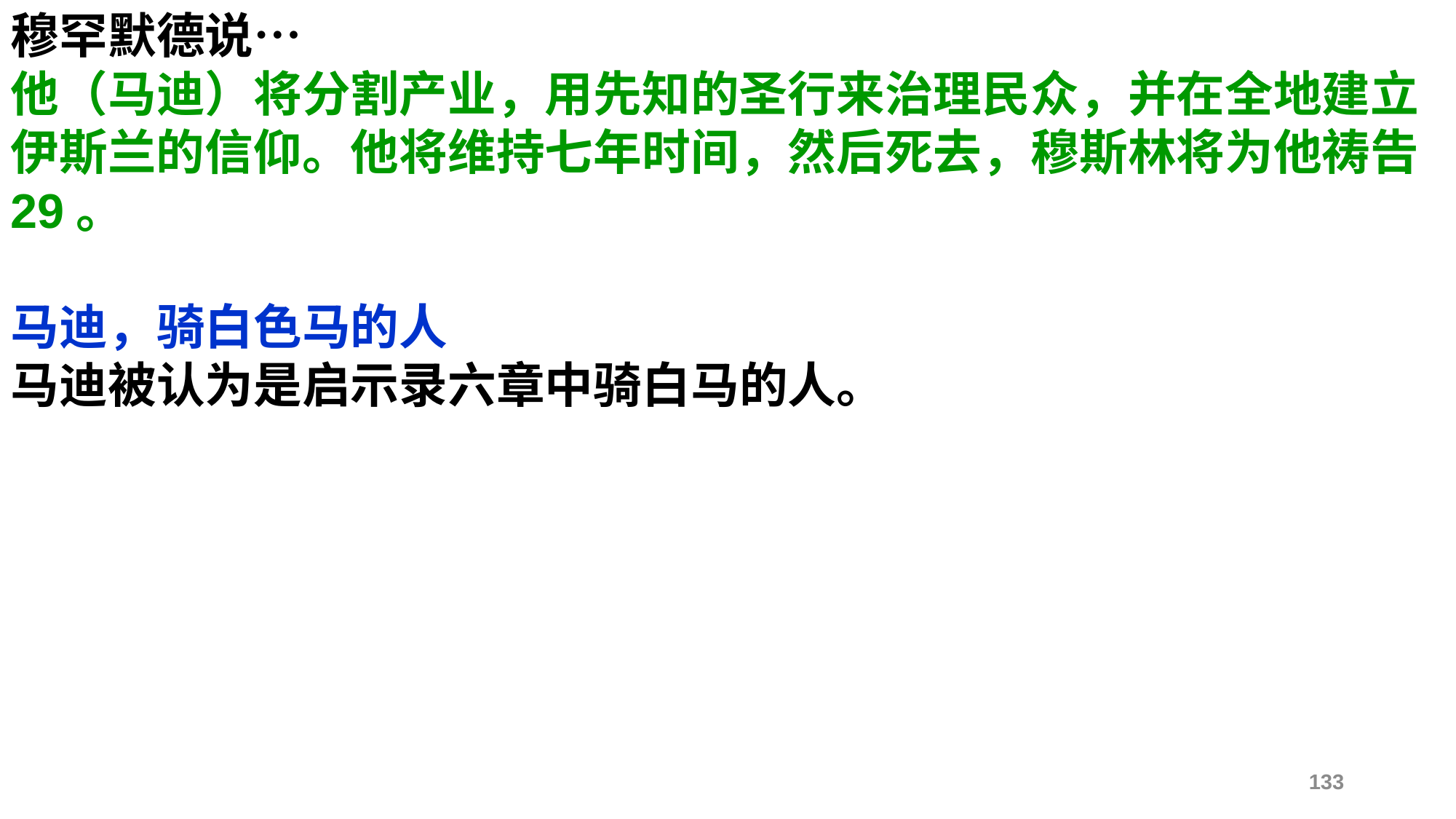

穆罕默德说…
他（马迪）将分割产业，用先知的圣行来治理民众，并在全地建立伊斯兰的信仰。他将维持七年时间，然后死去，穆斯林将为他祷告29。

马迪，骑白色马的人
马迪被认为是启示录六章中骑白马的人。
133